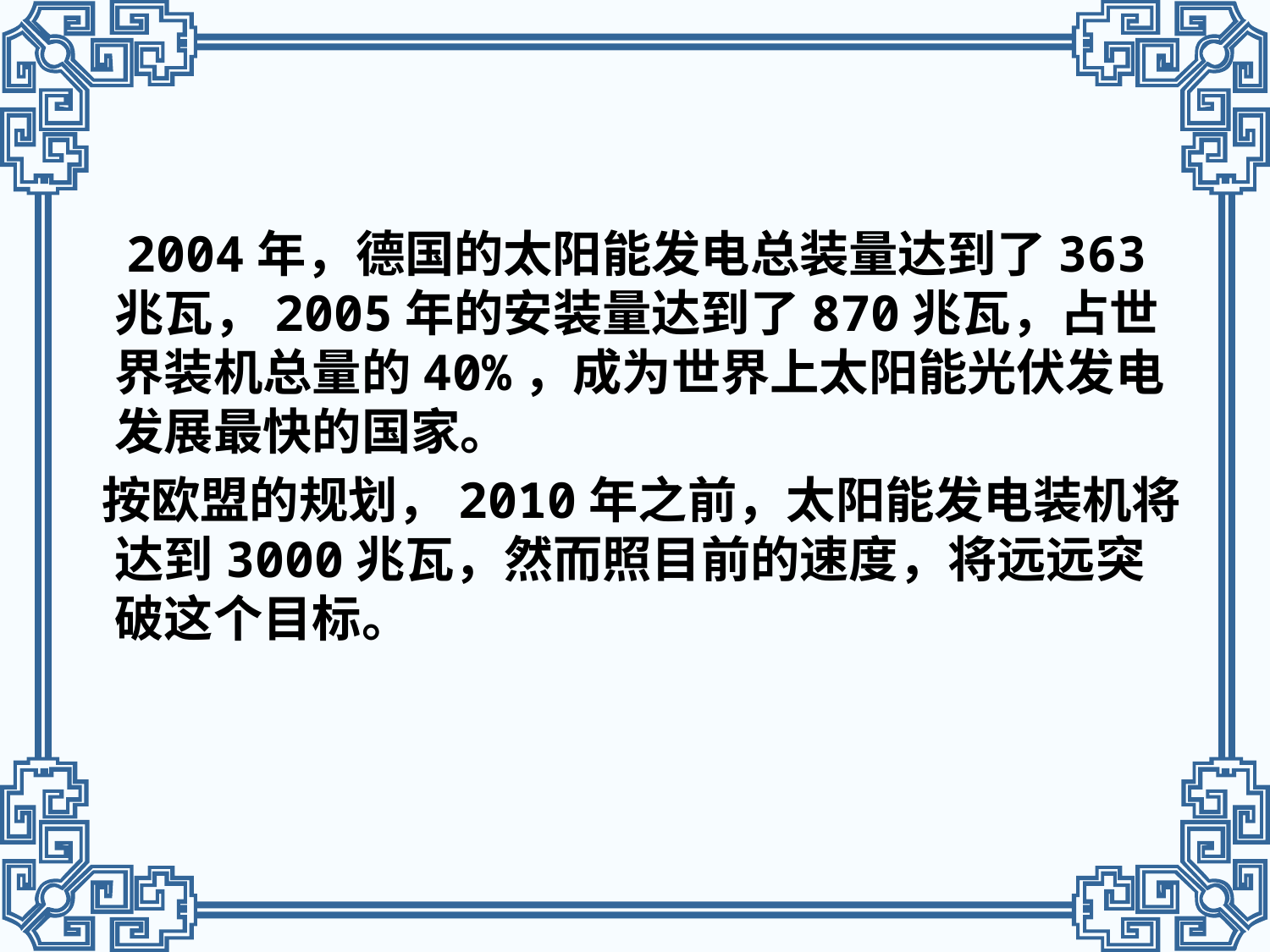

2004年，德国的太阳能发电总装量达到了363兆瓦，2005年的安装量达到了870兆瓦，占世界装机总量的40%，成为世界上太阳能光伏发电发展最快的国家。
  按欧盟的规划，2010年之前，太阳能发电装机将达到3000兆瓦，然而照目前的速度，将远远突破这个目标。